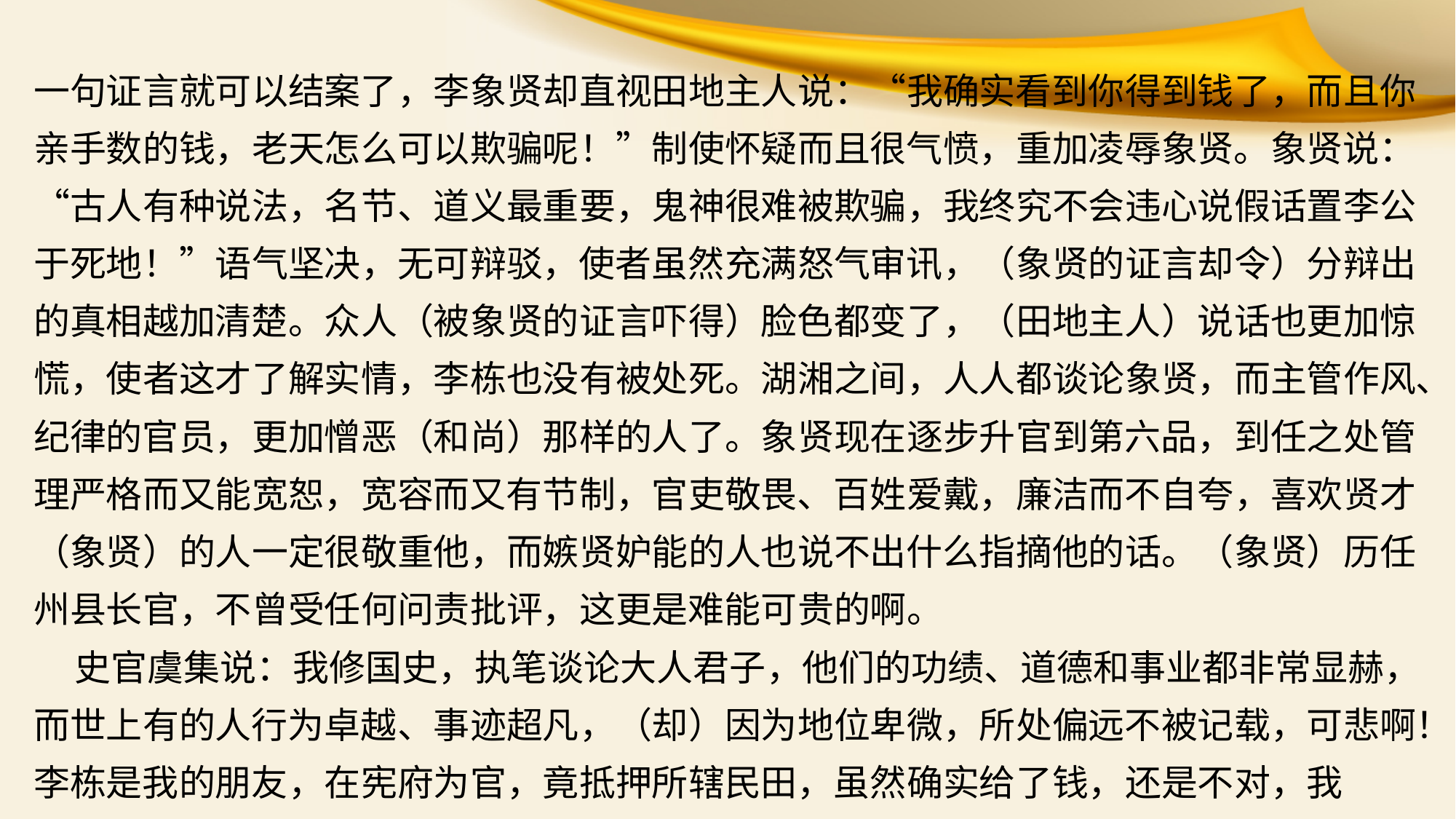

一句证言就可以结案了，李象贤却直视田地主人说：“我确实看到你得到钱了，而且你亲手数的钱，老天怎么可以欺骗呢！”制使怀疑而且很气愤，重加凌辱象贤。象贤说：“古人有种说法，名节、道义最重要，鬼神很难被欺骗，我终究不会违心说假话置李公于死地！”语气坚决，无可辩驳，使者虽然充满怒气审讯，（象贤的证言却令）分辩出的真相越加清楚。众人（被象贤的证言吓得）脸色都变了，（田地主人）说话也更加惊慌，使者这才了解实情，李栋也没有被处死。湖湘之间，人人都谈论象贤，而主管作风、纪律的官员，更加憎恶（和尚）那样的人了。象贤现在逐步升官到第六品，到任之处管理严格而又能宽恕，宽容而又有节制，官吏敬畏、百姓爱戴，廉洁而不自夸，喜欢贤才（象贤）的人一定很敬重他，而嫉贤妒能的人也说不出什么指摘他的话。（象贤）历任州县长官，不曾受任何问责批评，这更是难能可贵的啊。
    史官虞集说：我修国史，执笔谈论大人君子，他们的功绩、道德和事业都非常显赫，而世上有的人行为卓越、事迹超凡，（却）因为地位卑微，所处偏远不被记载，可悲啊！李栋是我的朋友，在宪府为官，竟抵押所辖民田，虽然确实给了钱，还是不对，我